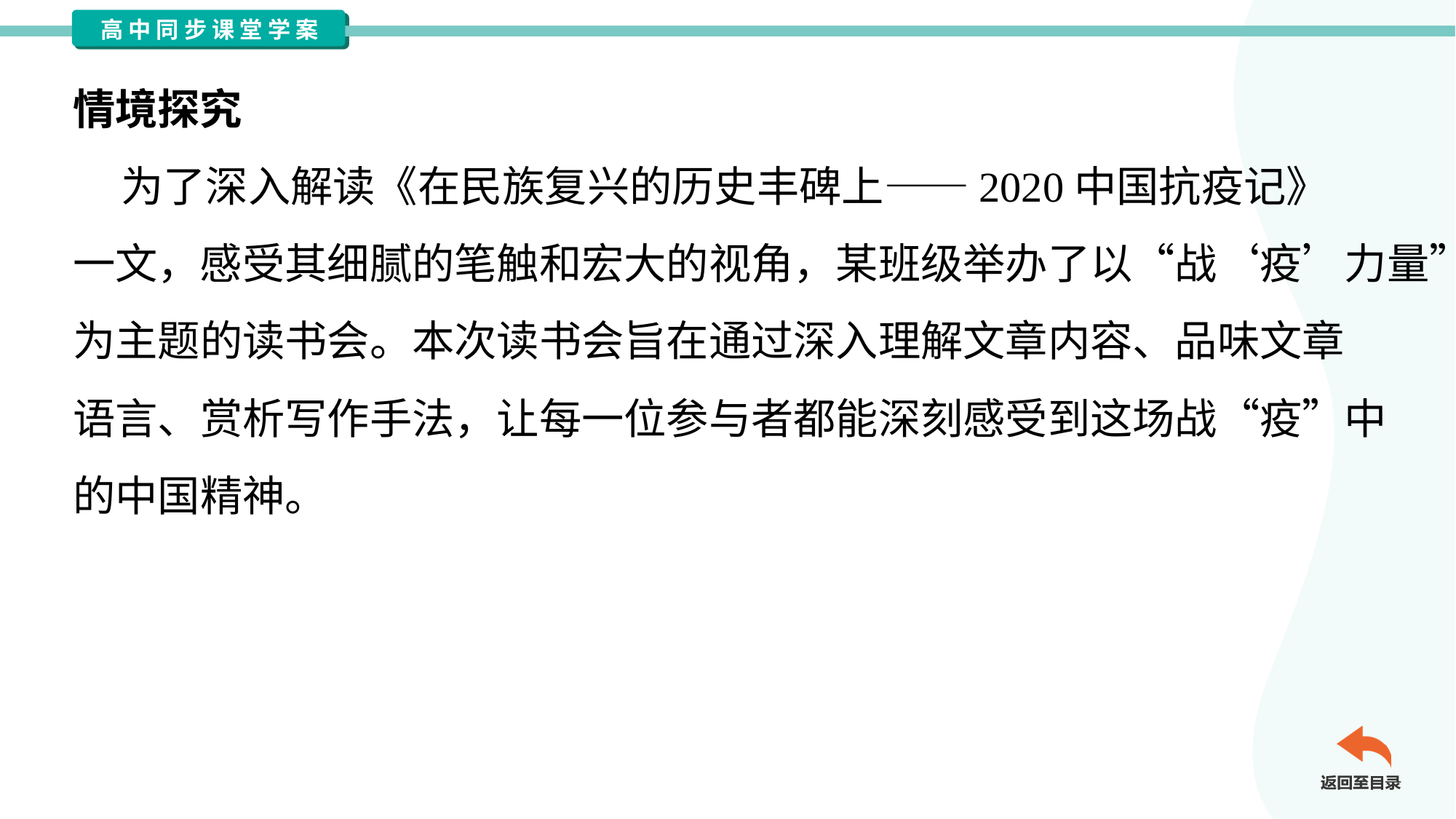

情境探究
    为了深入解读《在民族复兴的历史丰碑上——2020中国抗疫记》
一文，感受其细腻的笔触和宏大的视角，某班级举办了以“战‘疫’力量”
为主题的读书会。本次读书会旨在通过深入理解文章内容、品味文章
语言、赏析写作手法，让每一位参与者都能深刻感受到这场战“疫”中
的中国精神。